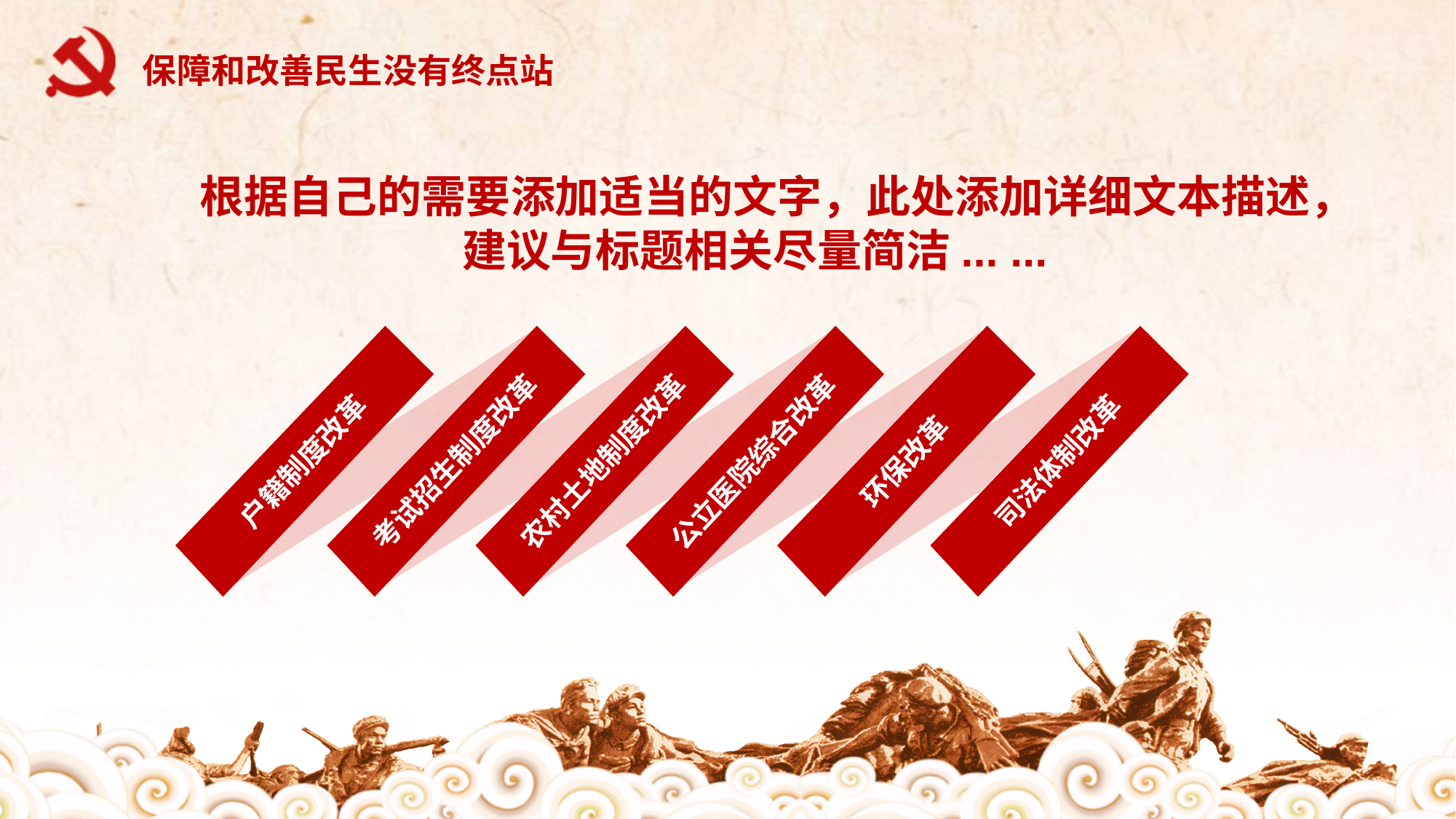

保障和改善民生没有终点站
根据自己的需要添加适当的文字，此处添加详细文本描述，建议与标题相关尽量简洁... ...

户籍制度改革

环保改革

司法体制改革

考试招生制度改革

农村土地制度改革

公立医院综合改革